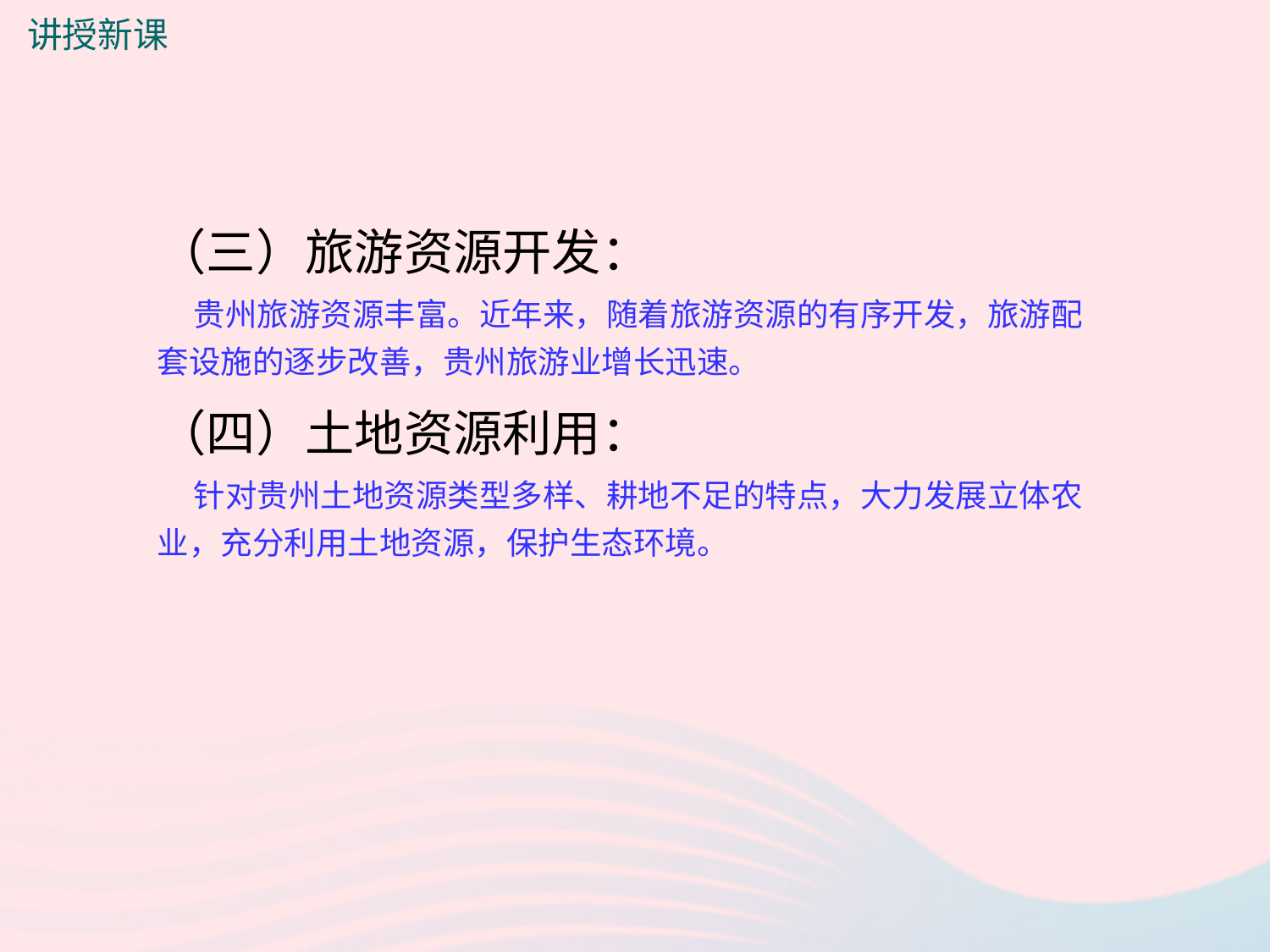

讲授新课
（三）旅游资源开发：
    贵州旅游资源丰富。近年来，随着旅游资源的有序开发，旅游配套设施的逐步改善，贵州旅游业增长迅速。
（四）土地资源利用：
    针对贵州土地资源类型多样、耕地不足的特点，大力发展立体农业，充分利用土地资源，保护生态环境。